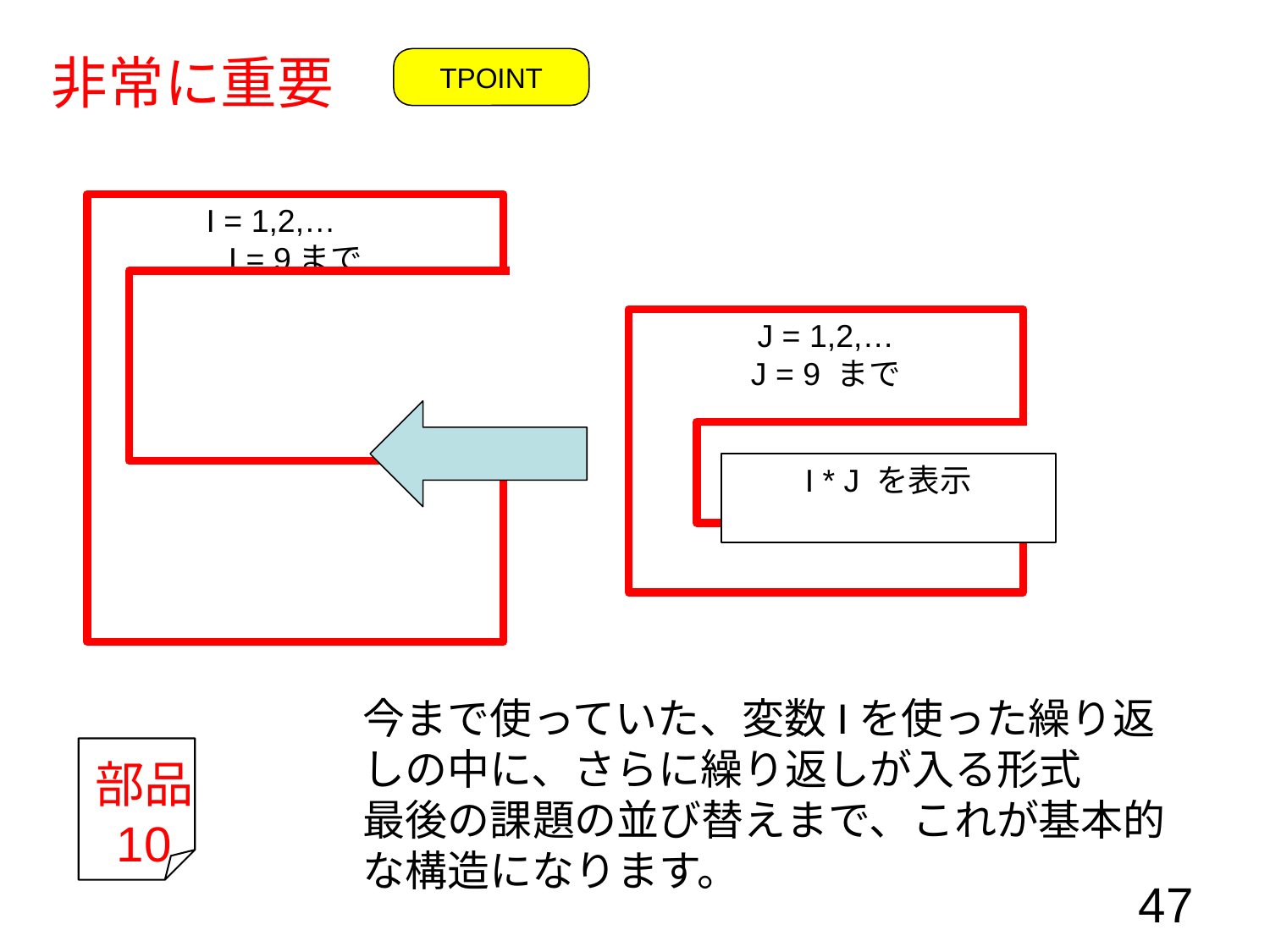

非常に重要
TPOINT
I = 1,2,…
I = 9まで

J = 1,2,…
J = 9 まで

I * J を表示

今まで使っていた、変数Iを使った繰り返しの中に、さらに繰り返しが入る形式
最後の課題の並び替えまで、これが基本的な構造になります。

部品
10
47